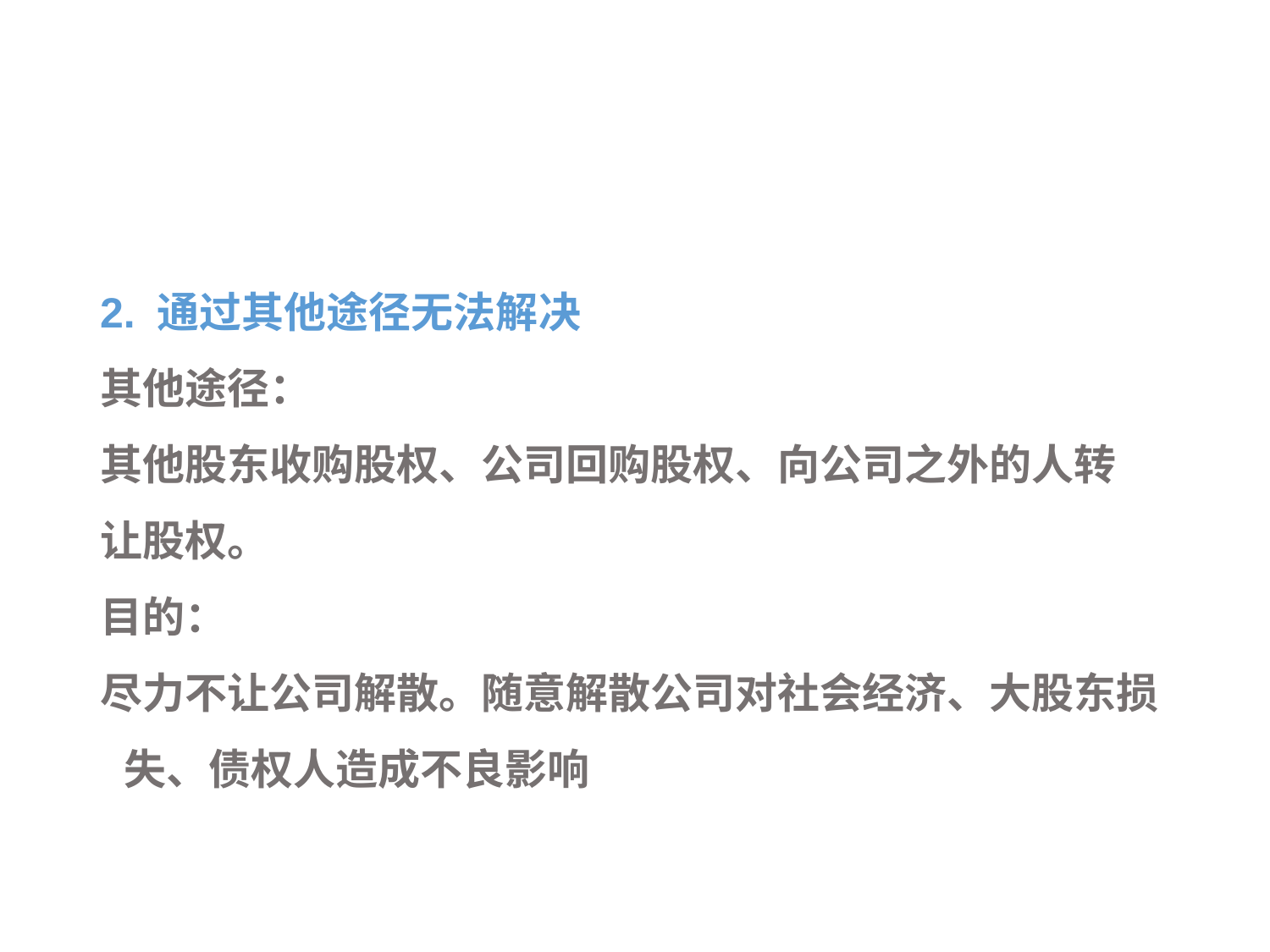

#
2. 通过其他途径无法解决
其他途径：
其他股东收购股权、公司回购股权、向公司之外的人转
让股权。
目的：
尽力不让公司解散。随意解散公司对社会经济、大股东损失、债权人造成不良影响